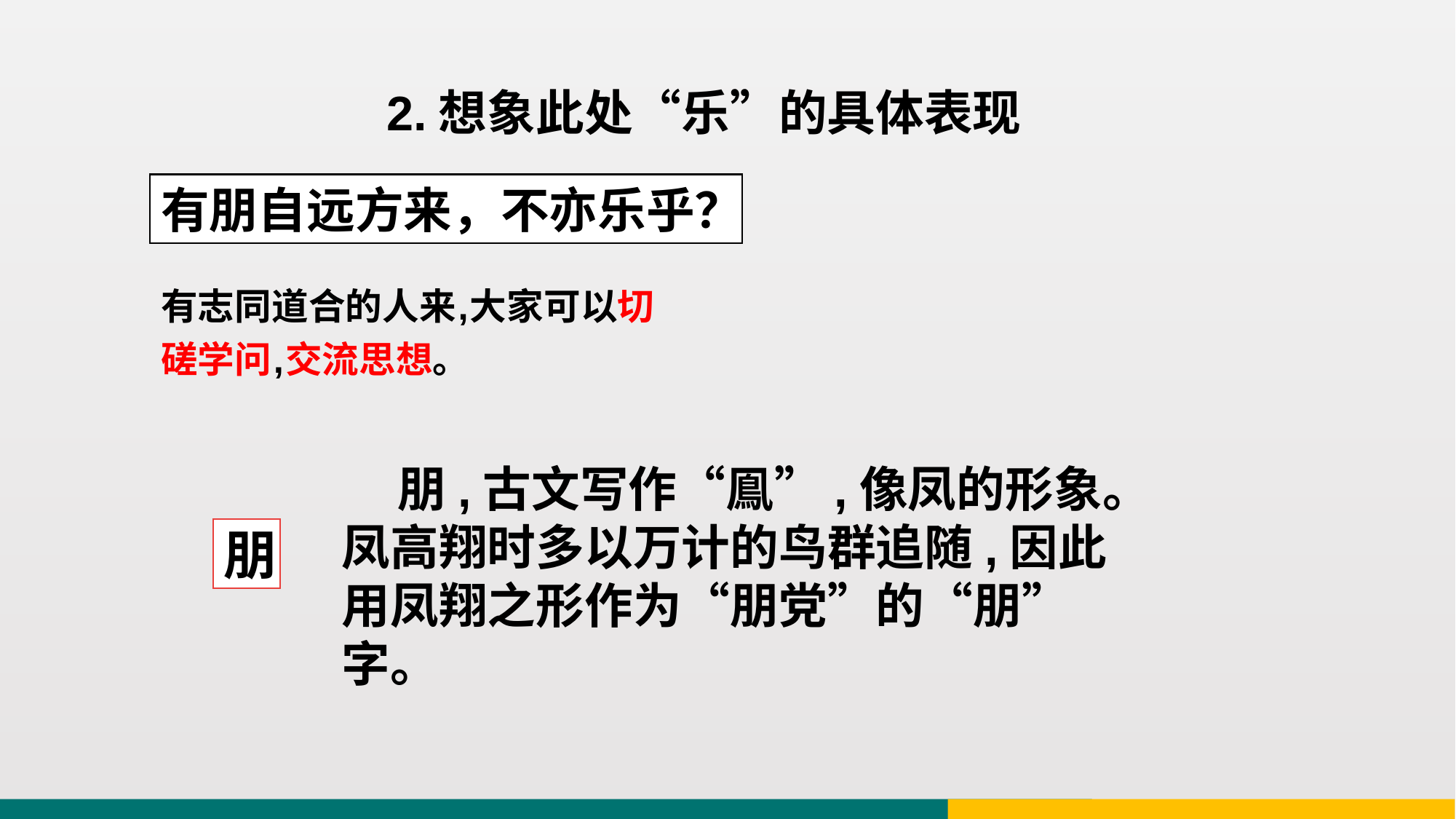

2.想象此处“乐”的具体表现
有朋自远方来，不亦乐乎？
有志同道合的人来,大家可以切磋学问,交流思想。

    朋,古文写作“鳯”,像凤的形象。凤高翔时多以万计的鸟群追随,因此用凤翔之形作为“朋党”的“朋”字。
朋